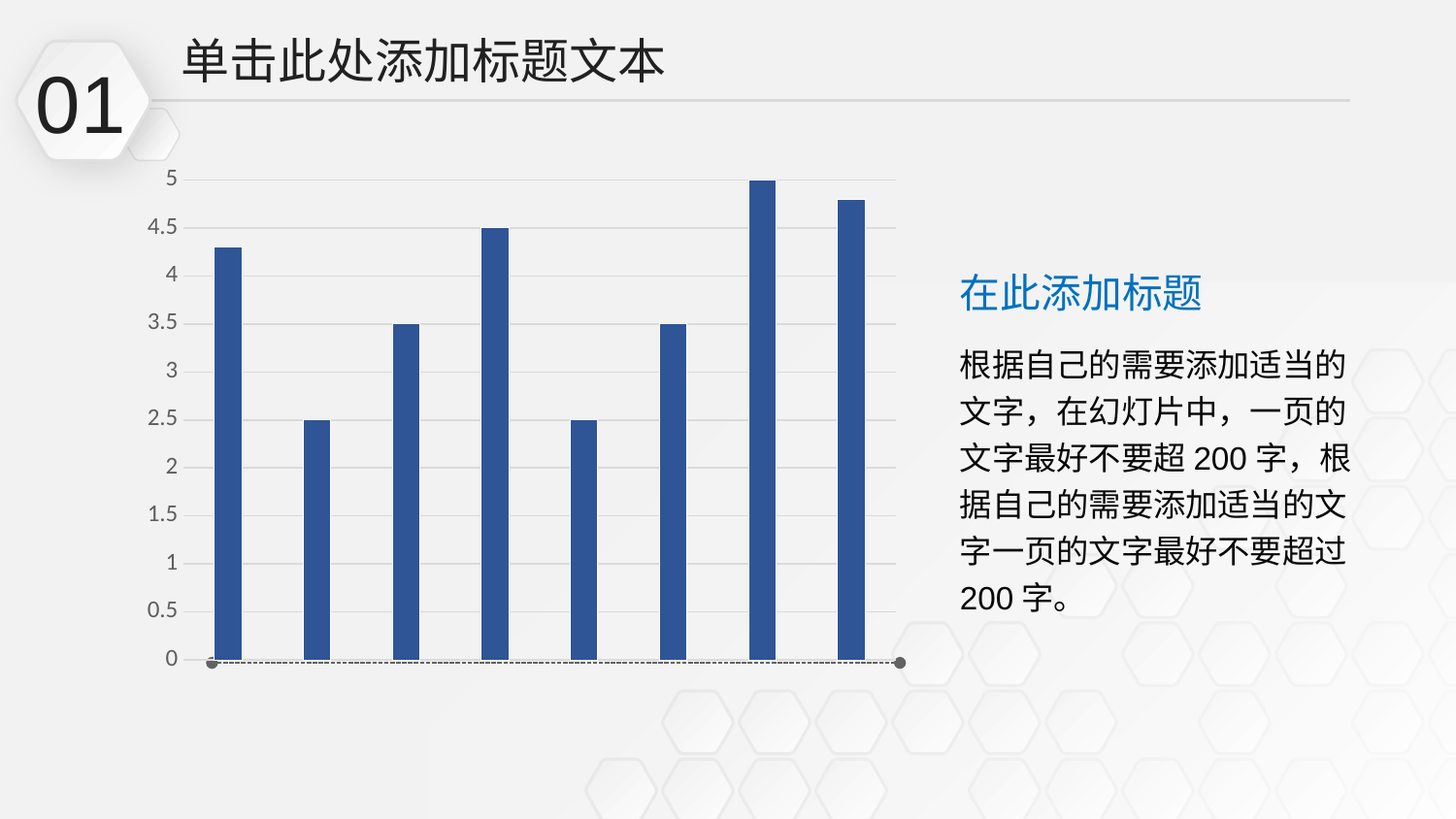

单击此处添加标题文本
01

### Chart

| Category | 系列 1 |
|---|---|
| 类别 1 | 4.3 |
| 类别 2 | 2.5 |
| 类别 3 | 3.5 |
| 类别 4 | 4.5 |
| 类别 5 | 2.5 |
| 类别 6 | 3.5 |
| 类别 7 | 5.0 |
| 类别 8 | 4.8 |
在此添加标题
根据自己的需要添加适当的文字，在幻灯片中，一页的文字最好不要超200字，根据自己的需要添加适当的文字一页的文字最好不要超过200字。